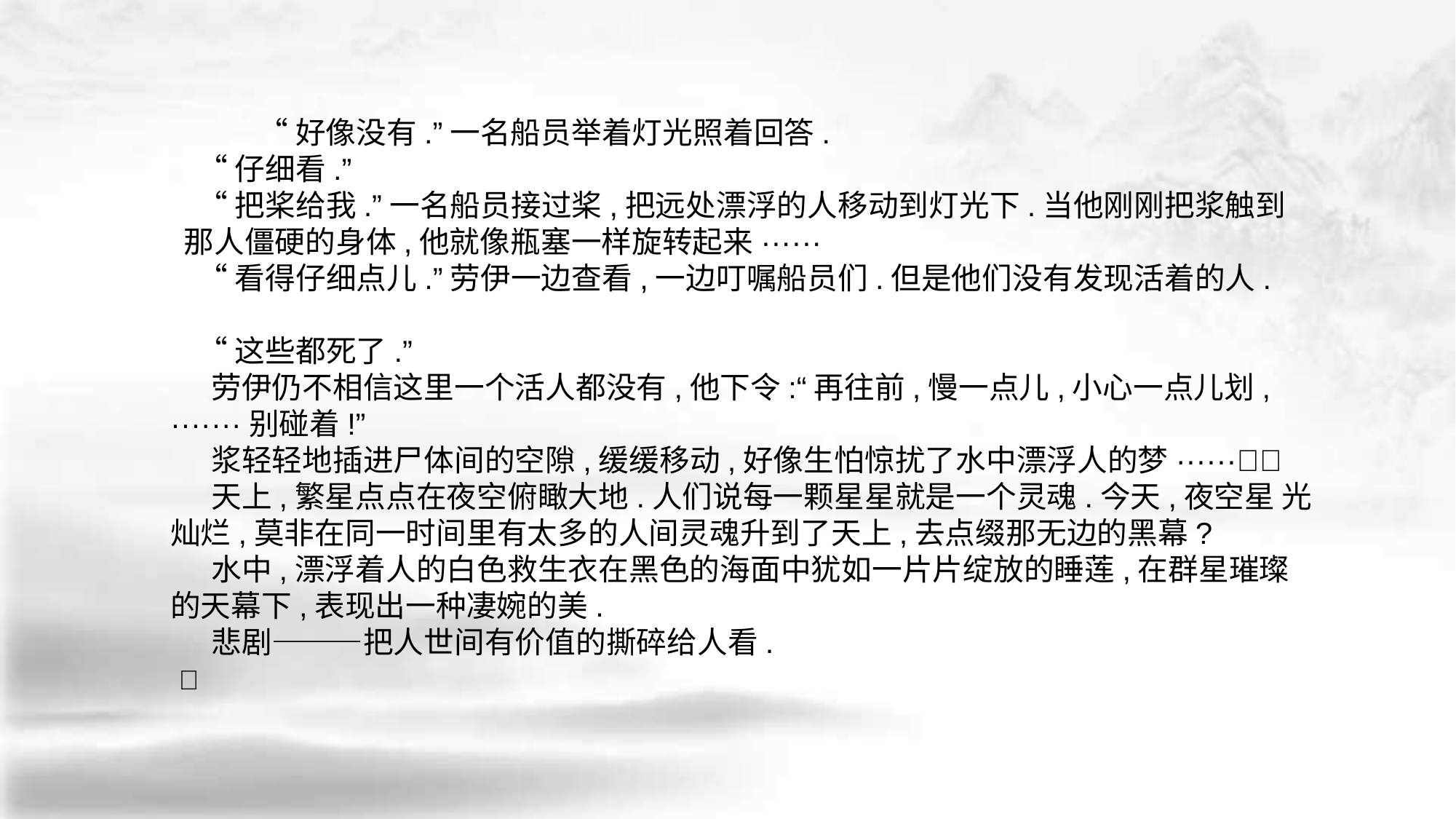

“好像没有.”一名船员举着灯光照着回答.
    “仔细看.”
    “把桨给我.”一名船员接过桨,把远处漂浮的人移动到灯光下.当他刚刚把浆触到       那人僵硬的身体,他就像瓶塞一样旋转起来······
    “看得仔细点儿.”劳伊一边查看,一边叮嘱船员们.但是他们没有发现活着的人.
    “这些都死了.”
     劳伊仍不相信这里一个活人都没有,他下令:“再往前,慢一点儿,小心一点儿划, ·······别碰着!”
     浆轻轻地插进尸体间的空隙,缓缓移动,好像生怕惊扰了水中漂浮人的梦······􀆺􀆺
     天上,繁星点点在夜空俯瞰大地.人们说每一颗星星就是一个灵魂.今天,夜空星 光灿烂,莫非在同一时间里有太多的人间灵魂升到了天上,去点缀那无边的黑幕?
     水中,漂浮着人的白色救生衣在黑色的海面中犹如一片片绽放的睡莲,在群星璀璨 的天幕下,表现出一种凄婉的美.
     悲剧———把人世间有价值的撕碎给人看.
 􀆺